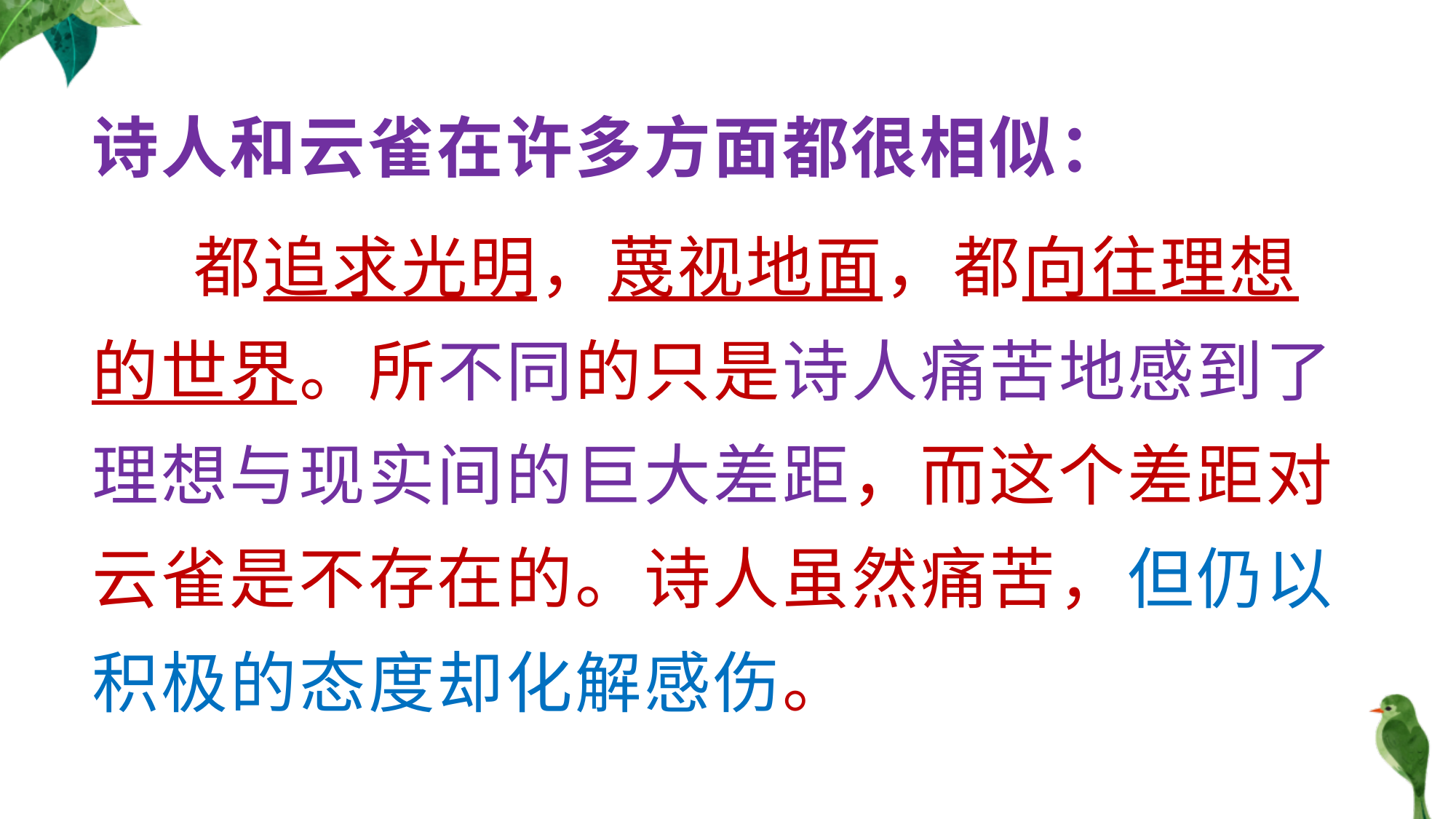

诗人和云雀在许多方面都很相似：
     都追求光明，蔑视地面，都向往理想的世界。所不同的只是诗人痛苦地感到了理想与现实间的巨大差距，而这个差距对云雀是不存在的。诗人虽然痛苦，但仍以积极的态度却化解感伤。